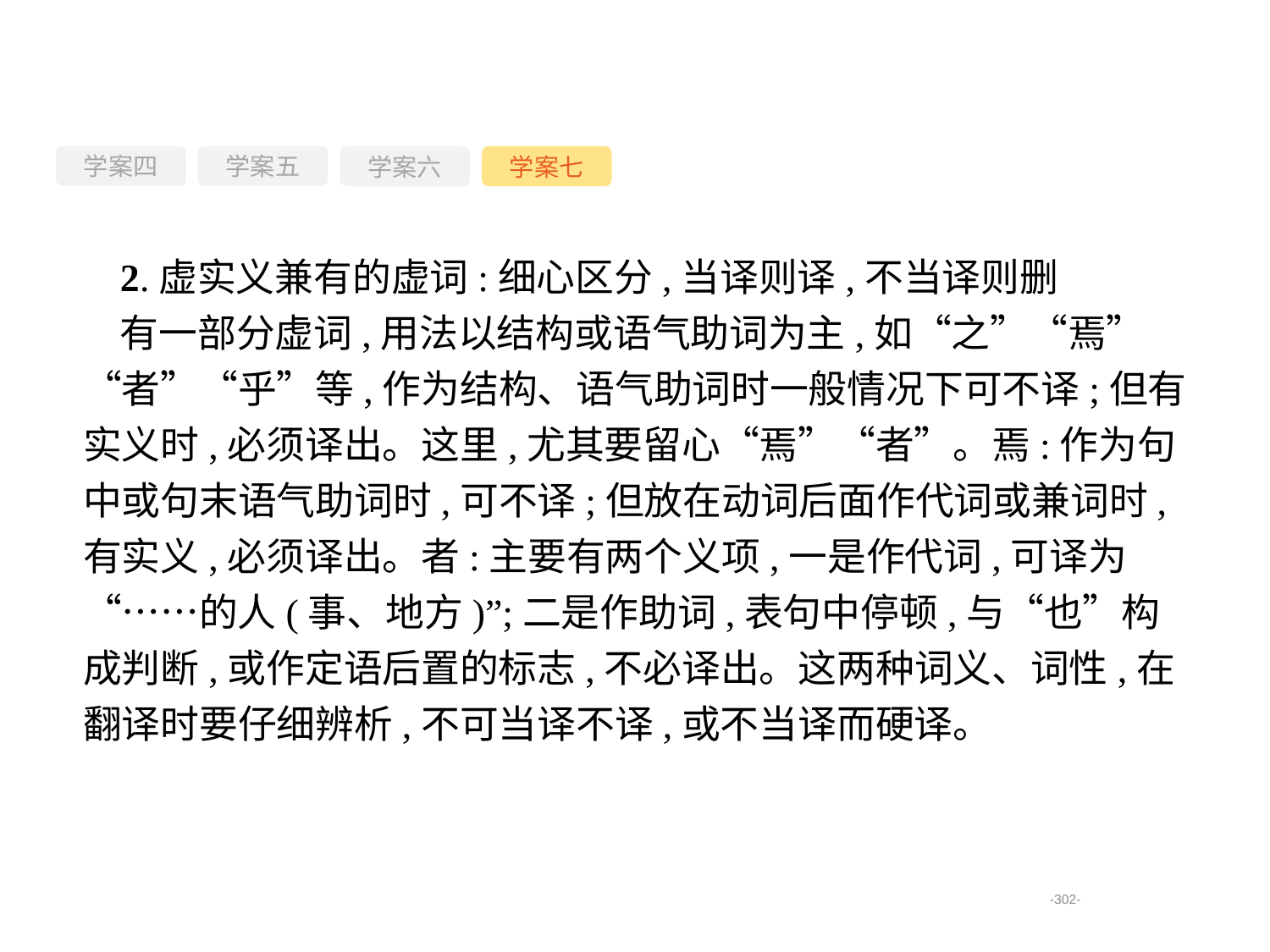

学案四
学案六
学案七
学案五
2.虚实义兼有的虚词:细心区分,当译则译,不当译则删
有一部分虚词,用法以结构或语气助词为主,如“之”“焉”“者”“乎”等,作为结构、语气助词时一般情况下可不译;但有实义时,必须译出。这里,尤其要留心“焉”“者”。焉:作为句中或句末语气助词时,可不译;但放在动词后面作代词或兼词时,有实义,必须译出。者:主要有两个义项,一是作代词,可译为“……的人(事、地方)”;二是作助词,表句中停顿,与“也”构成判断,或作定语后置的标志,不必译出。这两种词义、词性,在翻译时要仔细辨析,不可当译不译,或不当译而硬译。
-302-